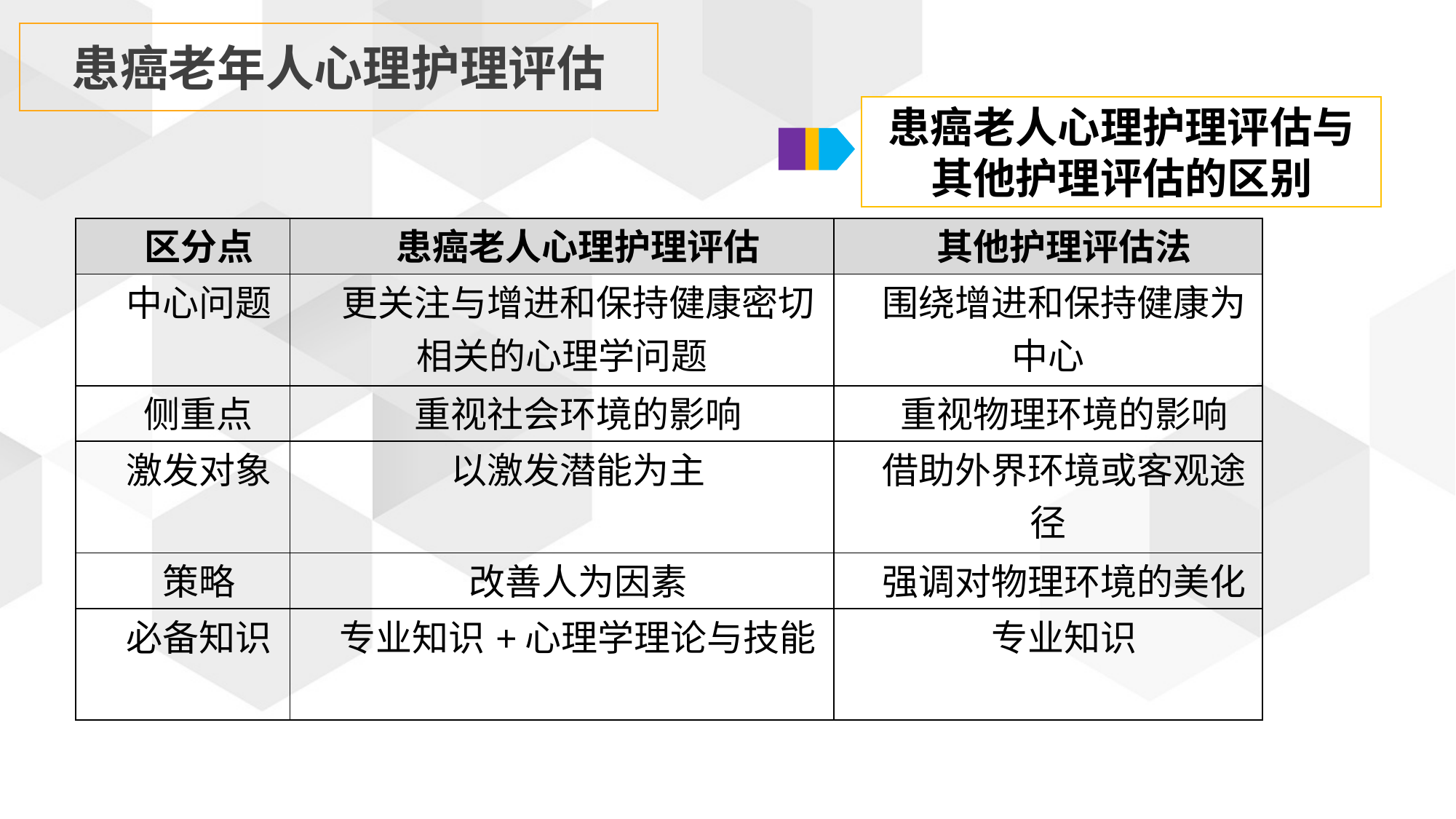

患癌老年人心理护理评估
患癌老人心理护理评估与其他护理评估的区别

| 区分点 | 患癌老人心理护理评估 | 其他护理评估法 |
| --- | --- | --- |
| 中心问题 | 更关注与增进和保持健康密切相关的心理学问题 | 围绕增进和保持健康为中心 |
| 侧重点 | 重视社会环境的影响 | 重视物理环境的影响 |
| 激发对象 | 以激发潜能为主 | 借助外界环境或客观途径 |
| 策略 | 改善人为因素 | 强调对物理环境的美化 |
| 必备知识 | 专业知识+心理学理论与技能 | 专业知识 |